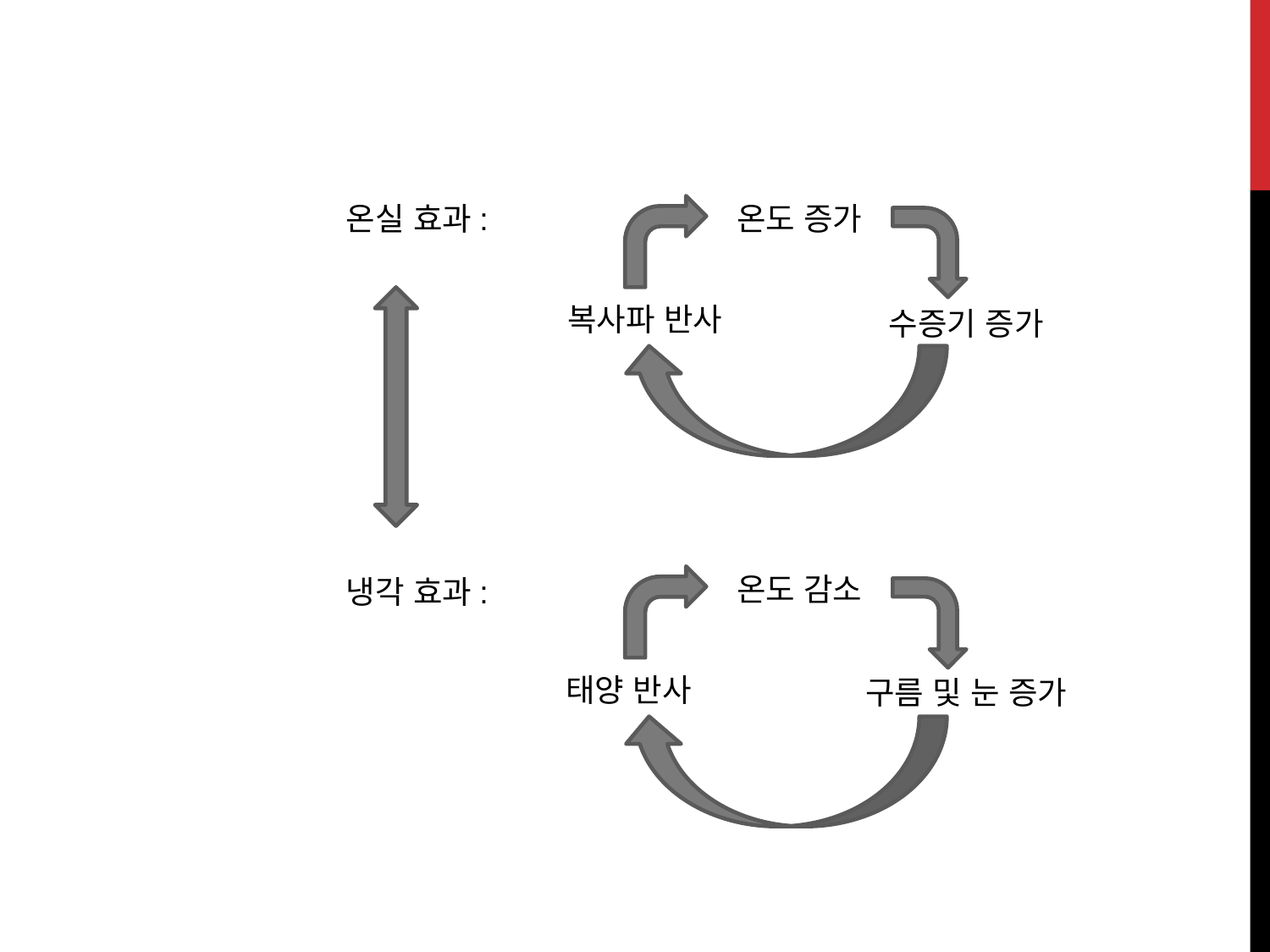

온실 효과:
온도 증가

복사파 반사
수증기 증가
온도 감소
냉각 효과:

태양 반사
구름 및 눈 증가